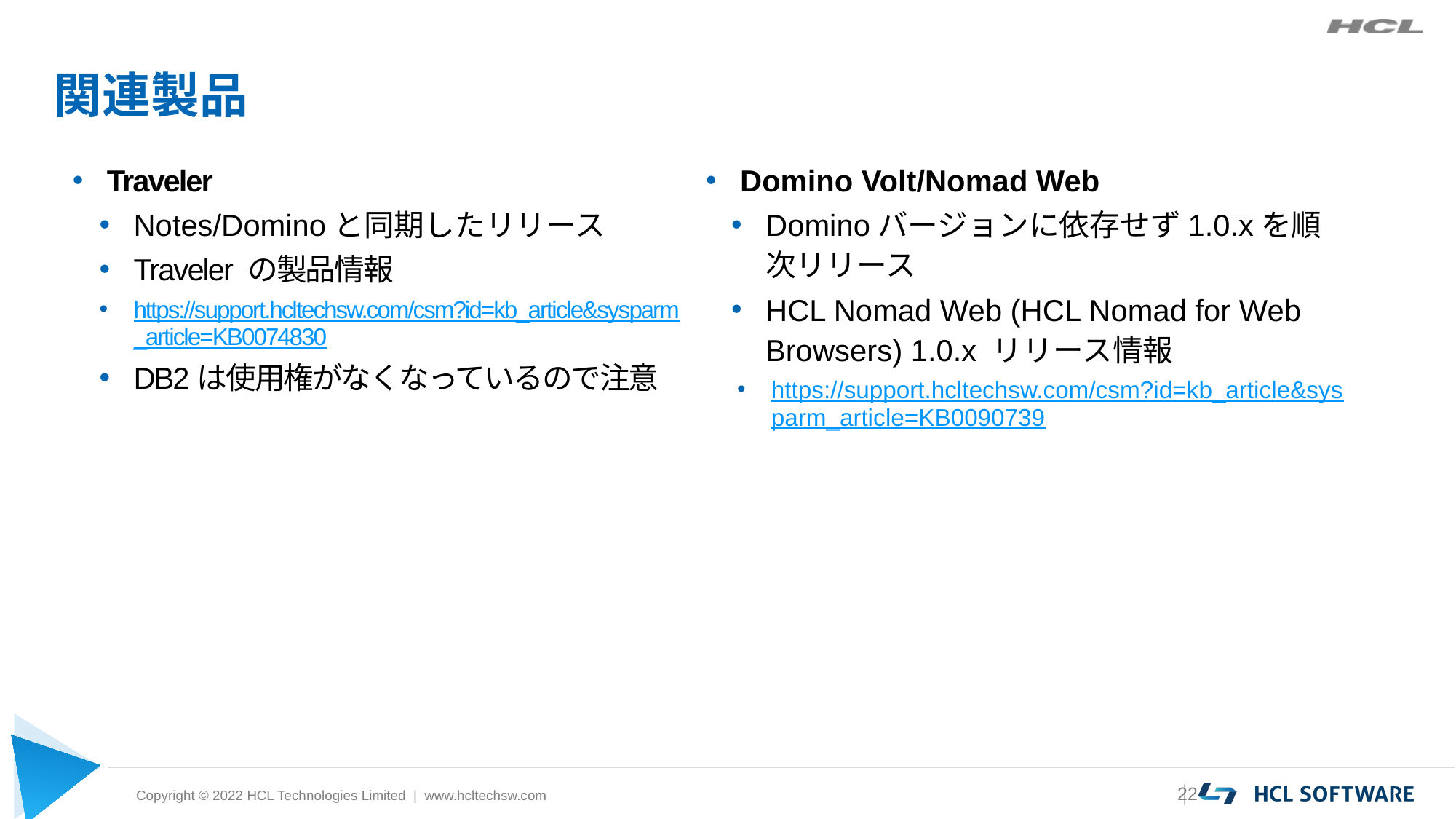

# 関連製品
Traveler
Notes/Dominoと同期したリリース
Traveler の製品情報
https://support.hcltechsw.com/csm?id=kb_article&sysparm_article=KB0074830
DB2は使用権がなくなっているので注意
Domino Volt/Nomad Web
Dominoバージョンに依存せず1.0.xを順次リリース
HCL Nomad Web (HCL Nomad for Web Browsers) 1.0.x リリース情報
https://support.hcltechsw.com/csm?id=kb_article&sysparm_article=KB0090739